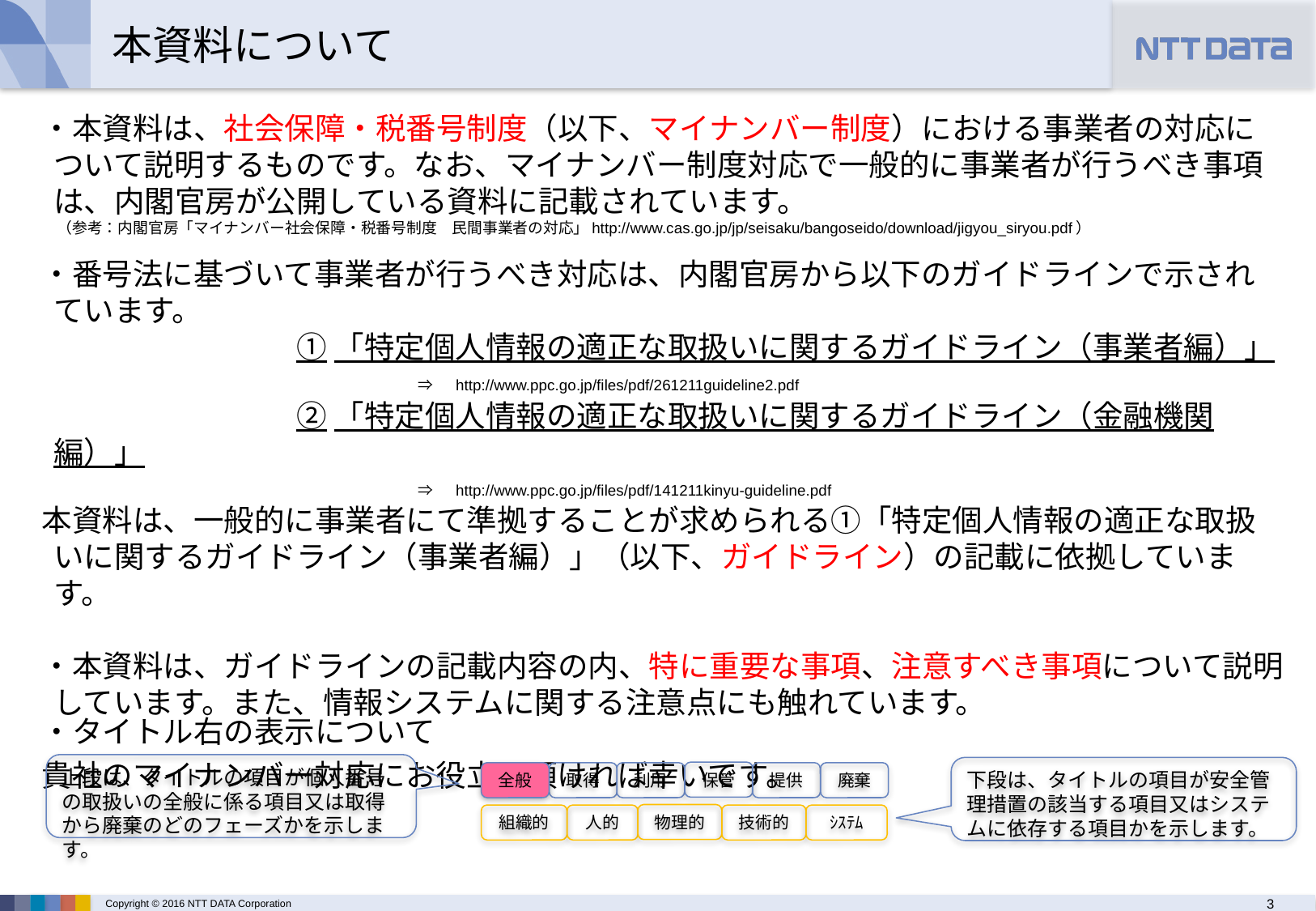

# 本資料について
・本資料は、社会保障・税番号制度（以下、マイナンバー制度）における事業者の対応について説明するものです。なお、マイナンバー制度対応で一般的に事業者が行うべき事項は、内閣官房が公開している資料に記載されています。
　（参考：内閣官房「マイナンバー社会保障・税番号制度　民間事業者の対応」http://www.cas.go.jp/jp/seisaku/bangoseido/download/jigyou_siryou.pdf）

・番号法に基づいて事業者が行うべき対応は、内閣官房から以下のガイドラインで示されています。
			①「特定個人情報の適正な取扱いに関するガイドライン（事業者編）」
				⇒　http://www.ppc.go.jp/files/pdf/261211guideline2.pdf
			②「特定個人情報の適正な取扱いに関するガイドライン（金融機関編）」
				⇒　http://www.ppc.go.jp/files/pdf/141211kinyu-guideline.pdf
本資料は、一般的に事業者にて準拠することが求められる①「特定個人情報の適正な取扱いに関するガイドライン（事業者編）」（以下、ガイドライン）の記載に依拠しています。

・本資料は、ガイドラインの記載内容の内、特に重要な事項、注意すべき事項について説明しています。また、情報システムに関する注意点にも触れています。

貴社のマイナンバー対応にお役立て頂ければ幸いです。
・タイトル右の表示について
上段は、タイトルの項目が個人番号の取扱いの全般に係る項目又は取得から廃棄のどのフェーズかを示します。
下段は、タイトルの項目が安全管理措置の該当する項目又はシステムに依存する項目かを示します。
保管
取得
利用
提供
廃棄
全般
物理的
組織的
人的
技術的
ｼｽﾃﾑ